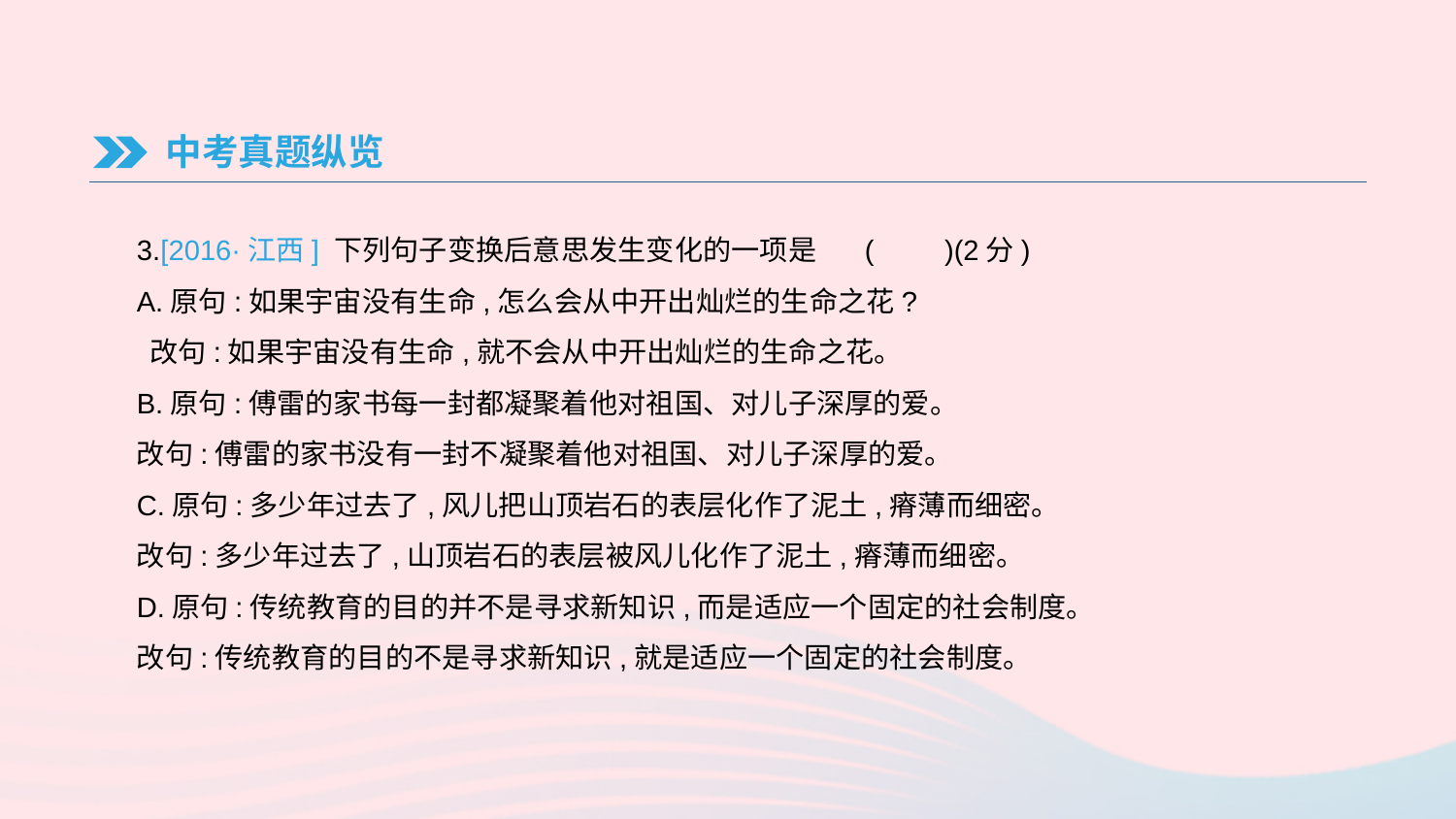

中考真题纵览

3.[2016·江西] 下列句子变换后意思发生变化的一项是	(　　)(2分)
A.原句:如果宇宙没有生命,怎么会从中开出灿烂的生命之花?
 改句:如果宇宙没有生命,就不会从中开出灿烂的生命之花。
B.原句:傅雷的家书每一封都凝聚着他对祖国、对儿子深厚的爱。
改句:傅雷的家书没有一封不凝聚着他对祖国、对儿子深厚的爱。
C.原句:多少年过去了,风儿把山顶岩石的表层化作了泥土,瘠薄而细密。
改句:多少年过去了,山顶岩石的表层被风儿化作了泥土,瘠薄而细密。
D.原句:传统教育的目的并不是寻求新知识,而是适应一个固定的社会制度。
改句:传统教育的目的不是寻求新知识,就是适应一个固定的社会制度。